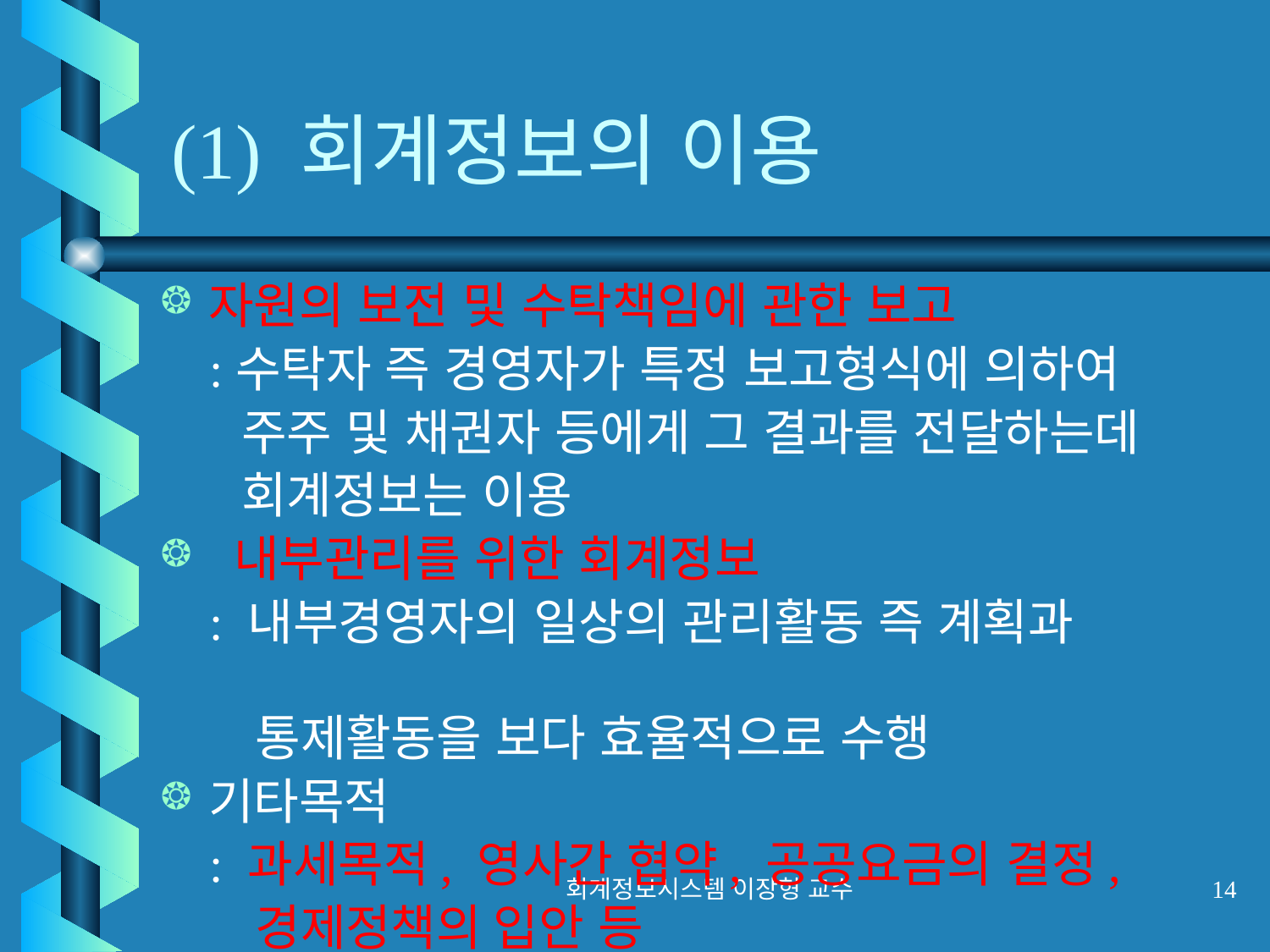

# (1) 회계정보의 이용
자원의 보전 및 수탁책임에 관한 보고
    :수탁자 즉 경영자가 특정 보고형식에 의하여
     주주 및 채권자 등에게 그 결과를 전달하는데
     회계정보는 이용
 내부관리를 위한 회계정보
    : 내부경영자의 일상의 관리활동 즉 계획과
      통제활동을 보다 효율적으로 수행
기타목적
    : 과세목적, 영사간 협약, 공공요금의 결정,
      경제정책의 입안 등
회계정보시스템 이장형 교수
14